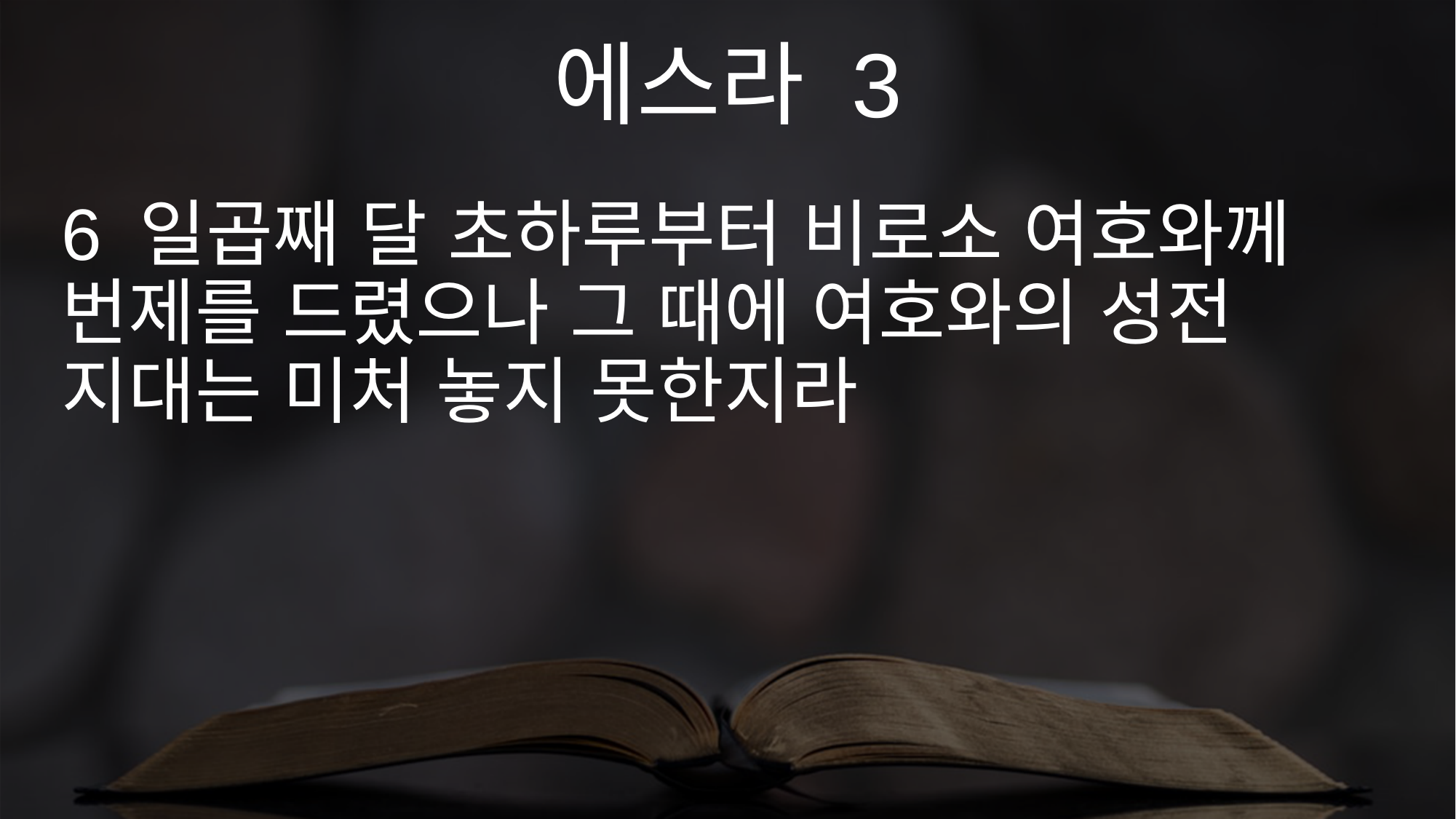

에스라 3
6 일곱째 달 초하루부터 비로소 여호와께 번제를 드렸으나 그 때에 여호와의 성전 지대는 미처 놓지 못한지라